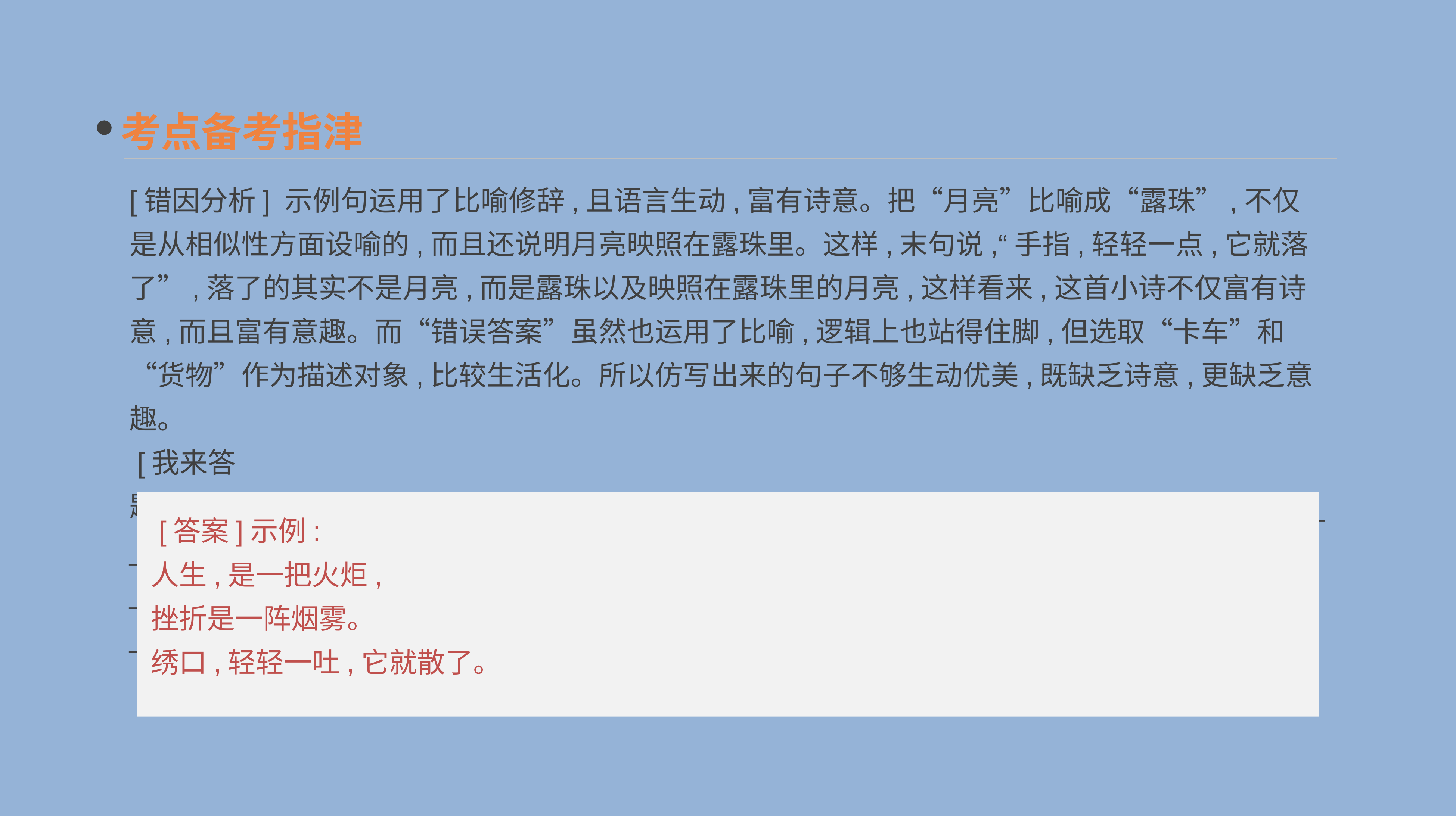

考点备考指津

[错因分析] 示例句运用了比喻修辞,且语言生动,富有诗意。把“月亮”比喻成“露珠”,不仅是从相似性方面设喻的,而且还说明月亮映照在露珠里。这样,末句说,“手指,轻轻一点,它就落了”,落了的其实不是月亮,而是露珠以及映照在露珠里的月亮,这样看来,这首小诗不仅富有诗意,而且富有意趣。而“错误答案”虽然也运用了比喻,逻辑上也站得住脚,但选取“卡车”和“货物”作为描述对象,比较生活化。所以仿写出来的句子不够生动优美,既缺乏诗意,更缺乏意趣。
 [我来答题]____________________________________________________________________________________
_______________________________________________________________________________________________

 [答案]示例:
人生,是一把火炬,
挫折是一阵烟雾。
绣口,轻轻一吐,它就散了。